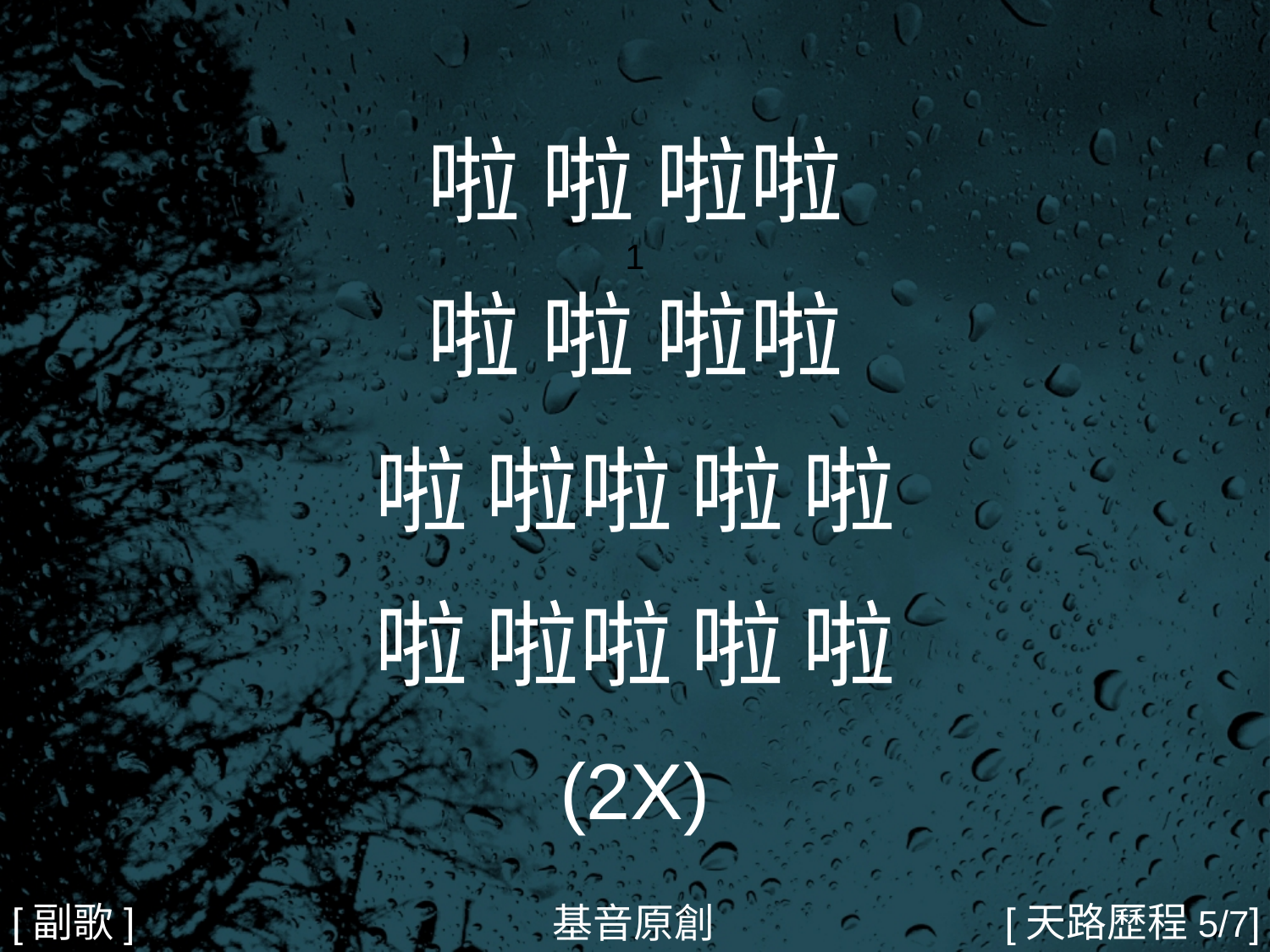

啦 啦 啦啦
1
啦 啦 啦啦

啦 啦啦 啦 啦

啦 啦啦 啦 啦

(2X)
#

[副歌]
[天路歷程5/7]
基音原創